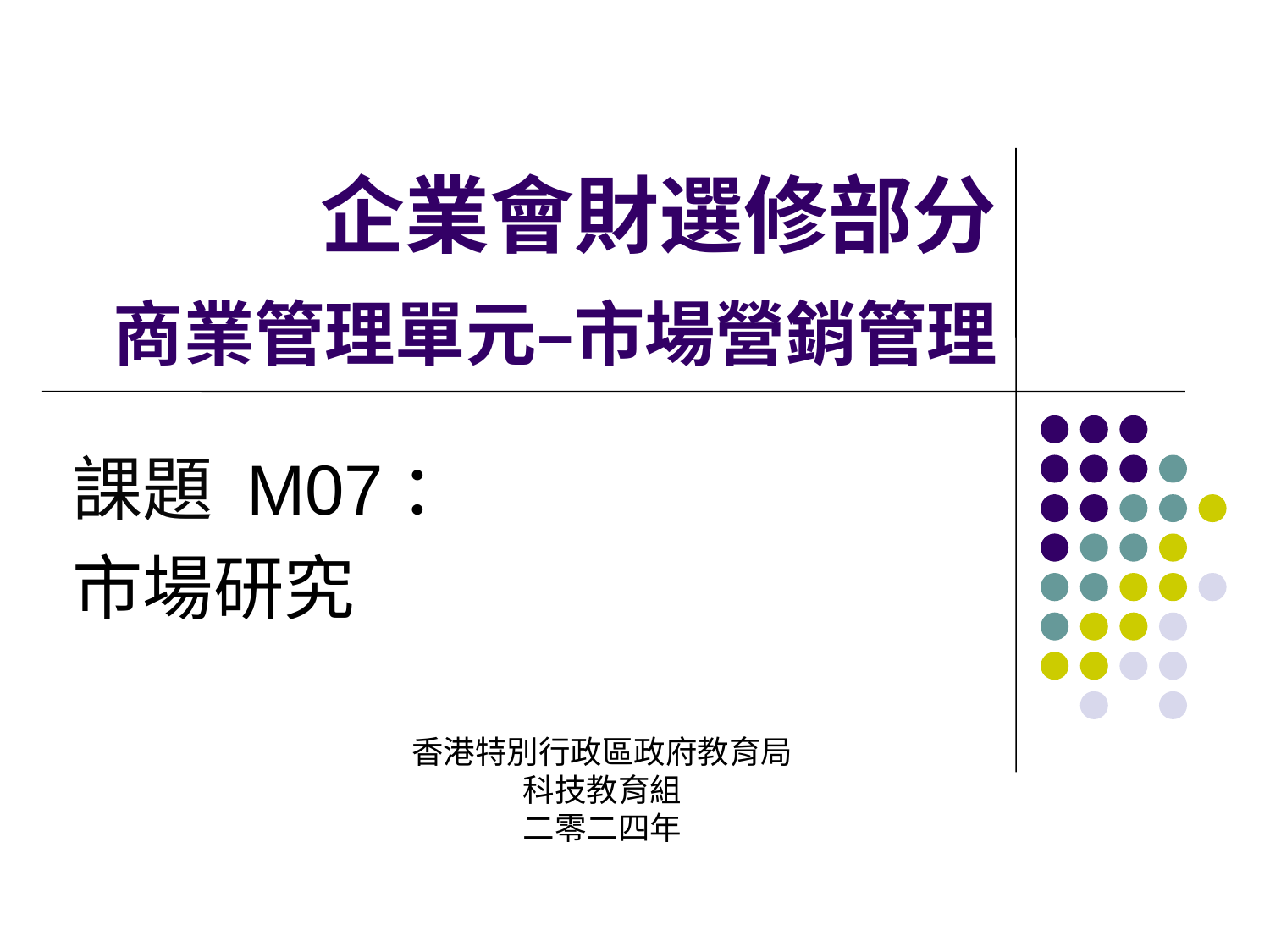

企業會財選修部分
商業管理單元–市場營銷管理
課題 M07：
市場研究
香港特別行政區政府教育局
科技教育組
二零二四年